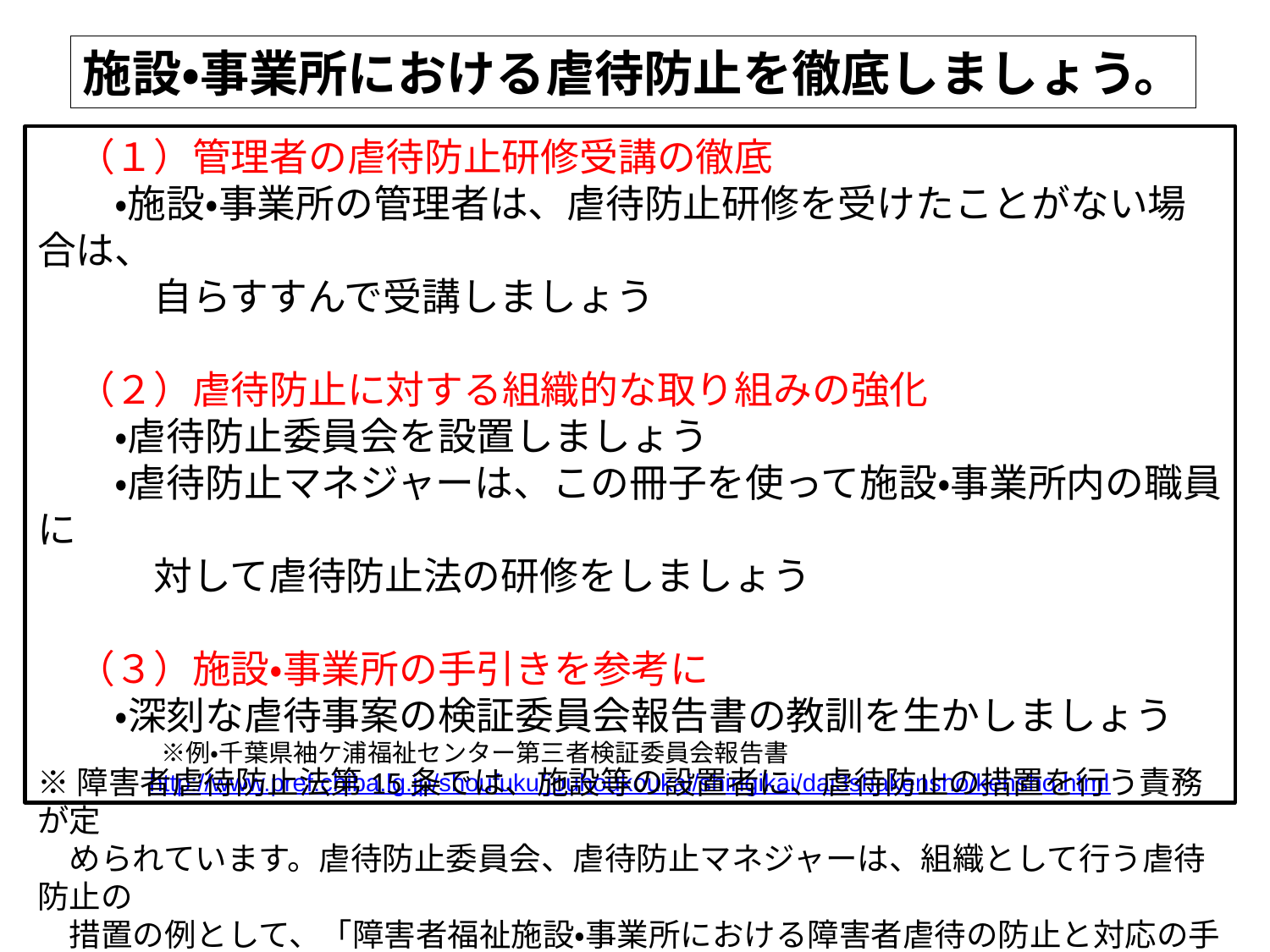

施設・事業所における虐待防止を徹底しましょう。
　（１）管理者の虐待防止研修受講の徹底
　　・施設・事業所の管理者は、虐待防止研修を受けたことがない場合は、
　　　自らすすんで受講しましょう

　（２）虐待防止に対する組織的な取り組みの強化
　　・虐待防止委員会を設置しましょう
　　・虐待防止マネジャーは、この冊子を使って施設・事業所内の職員に
　　　対して虐待防止法の研修をしましょう

　（３）施設・事業所の手引きを参考に
　　・深刻な虐待事案の検証委員会報告書の教訓を生かしましょう
　　　　　※例・千葉県袖ケ浦福祉センター第三者検証委員会報告書
http://www.pref.chiba.lg.jp/shoufuku/jouhoukoukai/shingikai/dai3shakensho/kensho.html
※障害者虐待防止法第15条では、施設等の設置者に、虐待防止の措置を行う責務が定
　められています。虐待防止委員会、虐待防止マネジャーは、組織として行う虐待防止の
　措置の例として、「障害者福祉施設・事業所における障害者虐待の防止と対応の手引
　き」（平成24年9月・厚生労働省）の中で設置が推奨されています。